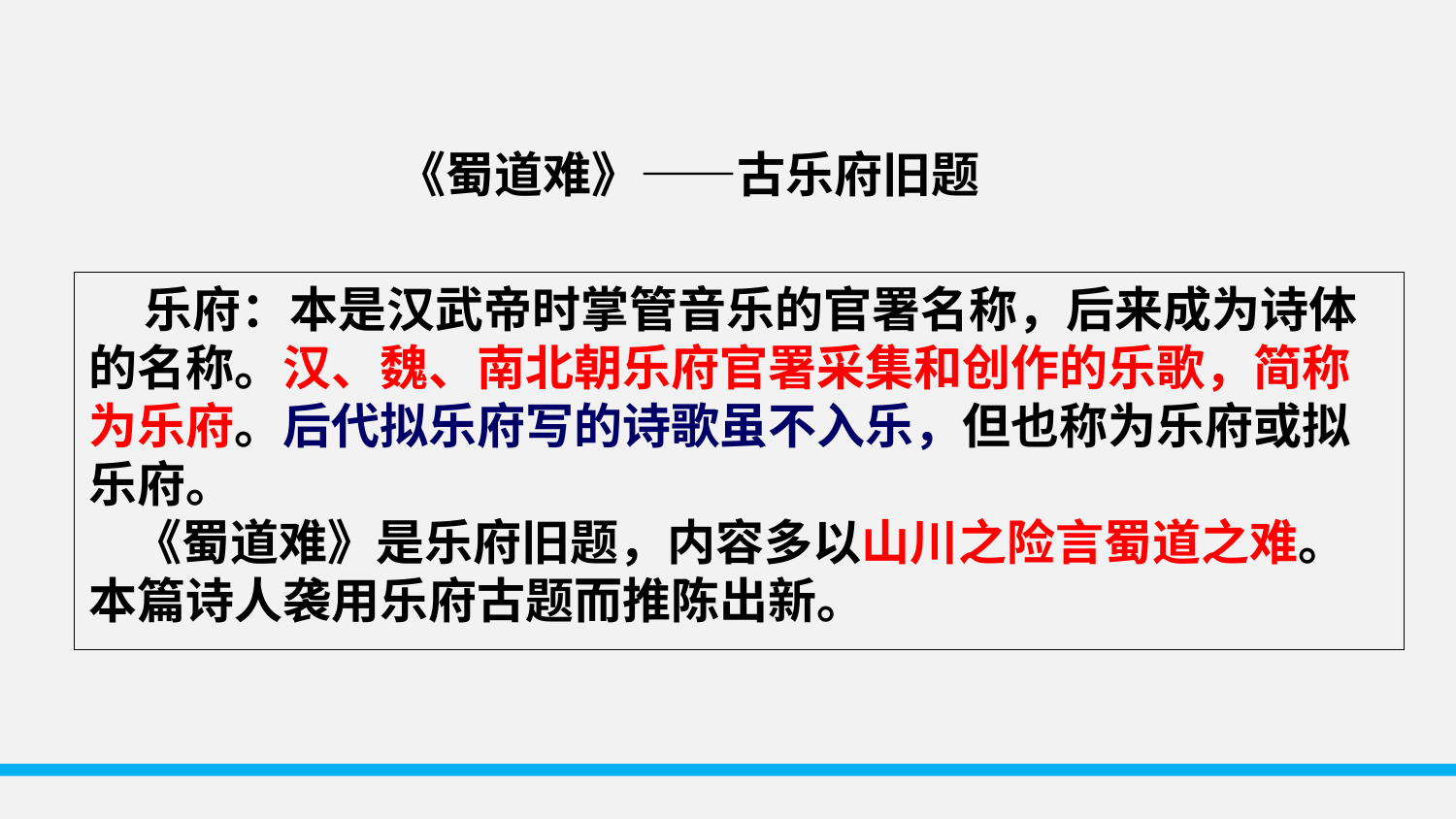

《蜀道难》——古乐府旧题
    乐府：本是汉武帝时掌管音乐的官署名称，后来成为诗体的名称。汉、魏、南北朝乐府官署采集和创作的乐歌，简称为乐府。后代拟乐府写的诗歌虽不入乐，但也称为乐府或拟乐府。
   《蜀道难》是乐府旧题，内容多以山川之险言蜀道之难。本篇诗人袭用乐府古题而推陈出新。